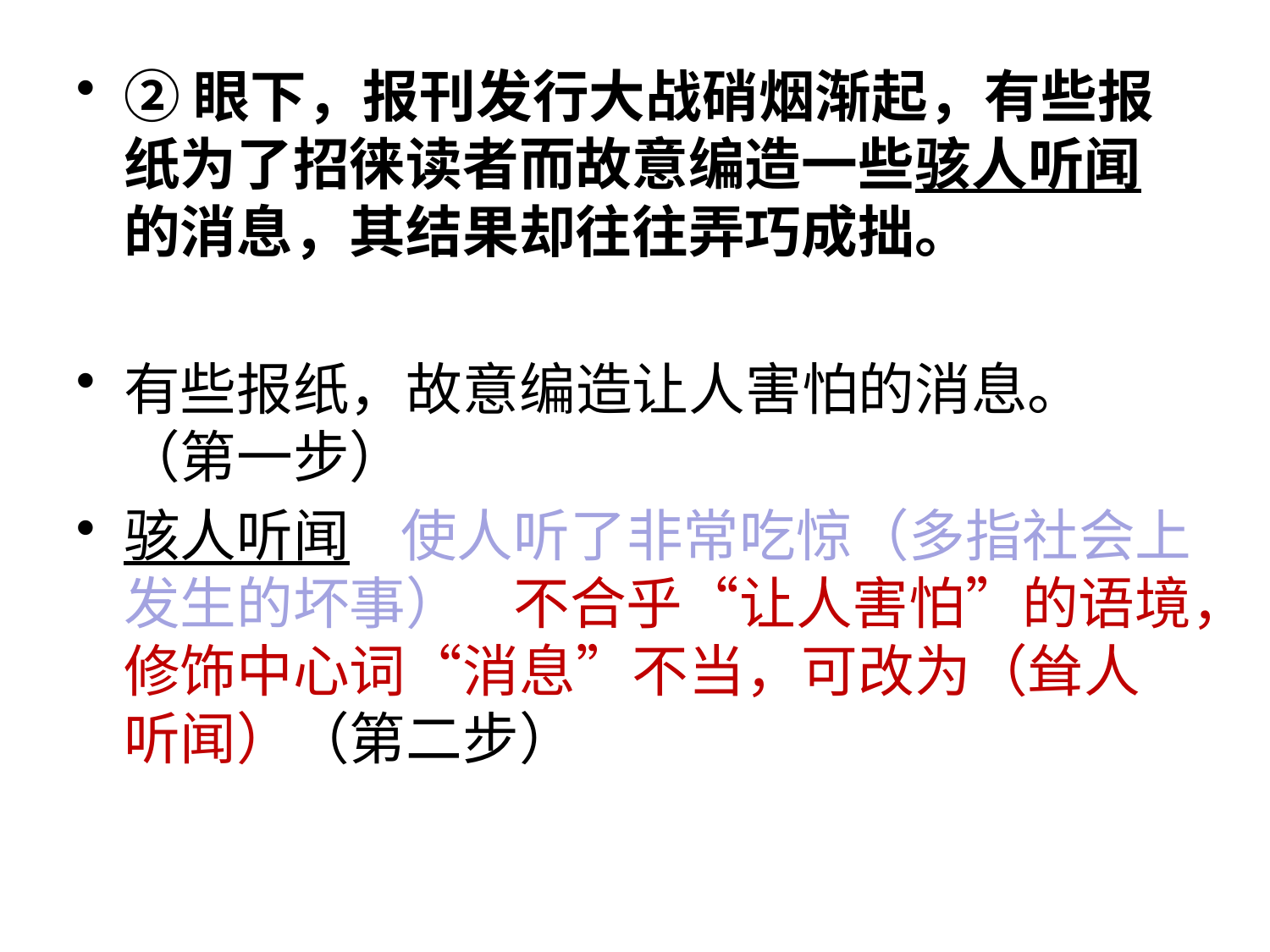

②眼下，报刊发行大战硝烟渐起，有些报纸为了招徕读者而故意编造一些骇人听闻的消息，其结果却往往弄巧成拙。

有些报纸，故意编造让人害怕的消息。（第一步）
骇人听闻    使人听了非常吃惊（多指社会上发生的坏事）    不合乎“让人害怕”的语境，修饰中心词“消息”不当，可改为（耸人听闻）（第二步）